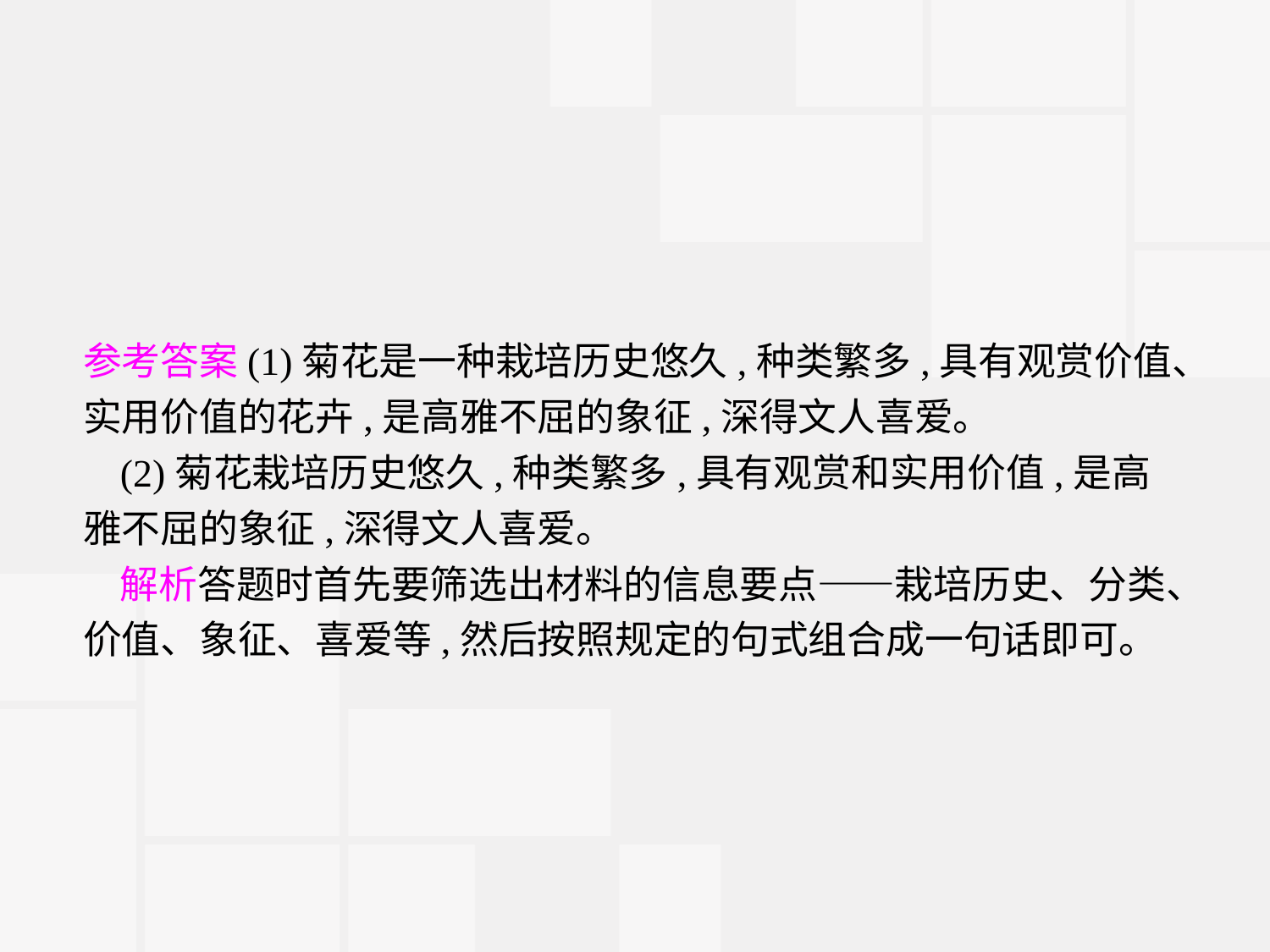

参考答案(1)菊花是一种栽培历史悠久,种类繁多,具有观赏价值、实用价值的花卉,是高雅不屈的象征,深得文人喜爱。
(2)菊花栽培历史悠久,种类繁多,具有观赏和实用价值,是高雅不屈的象征,深得文人喜爱。
解析答题时首先要筛选出材料的信息要点——栽培历史、分类、价值、象征、喜爱等,然后按照规定的句式组合成一句话即可。